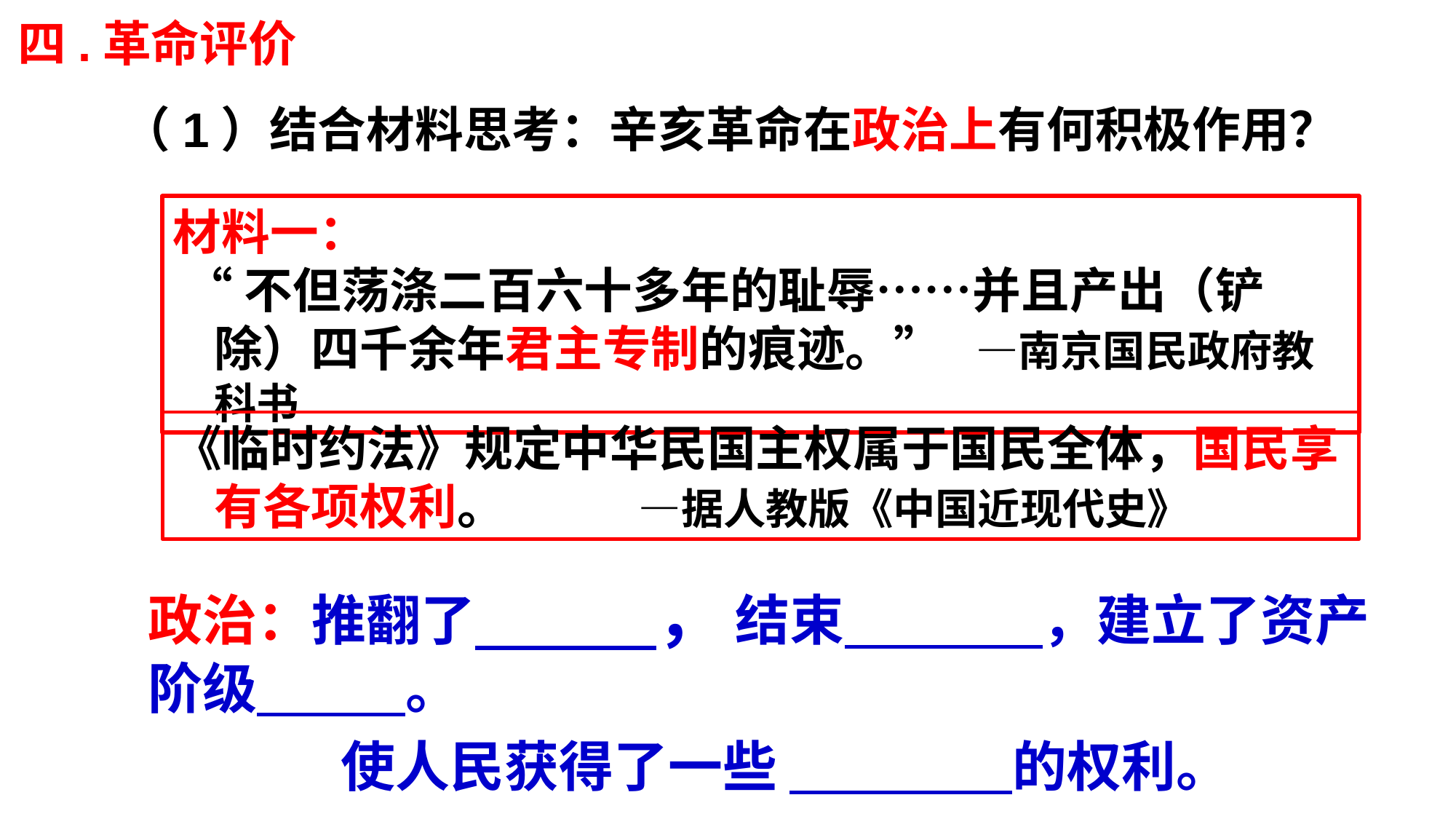

四.革命评价
（1）结合材料思考：辛亥革命在政治上有何积极作用？
材料一：
 “不但荡涤二百六十多年的耻辱……并且产出（铲除）四千余年君主专制的痕迹。”   —南京国民政府教科书
《临时约法》规定中华民国主权属于国民全体，国民享有各项权利。            —据人教版《中国近现代史》
政治：推翻了            ， 结束                ，建立了资产阶级            。
使人民获得了一些                   的权利。